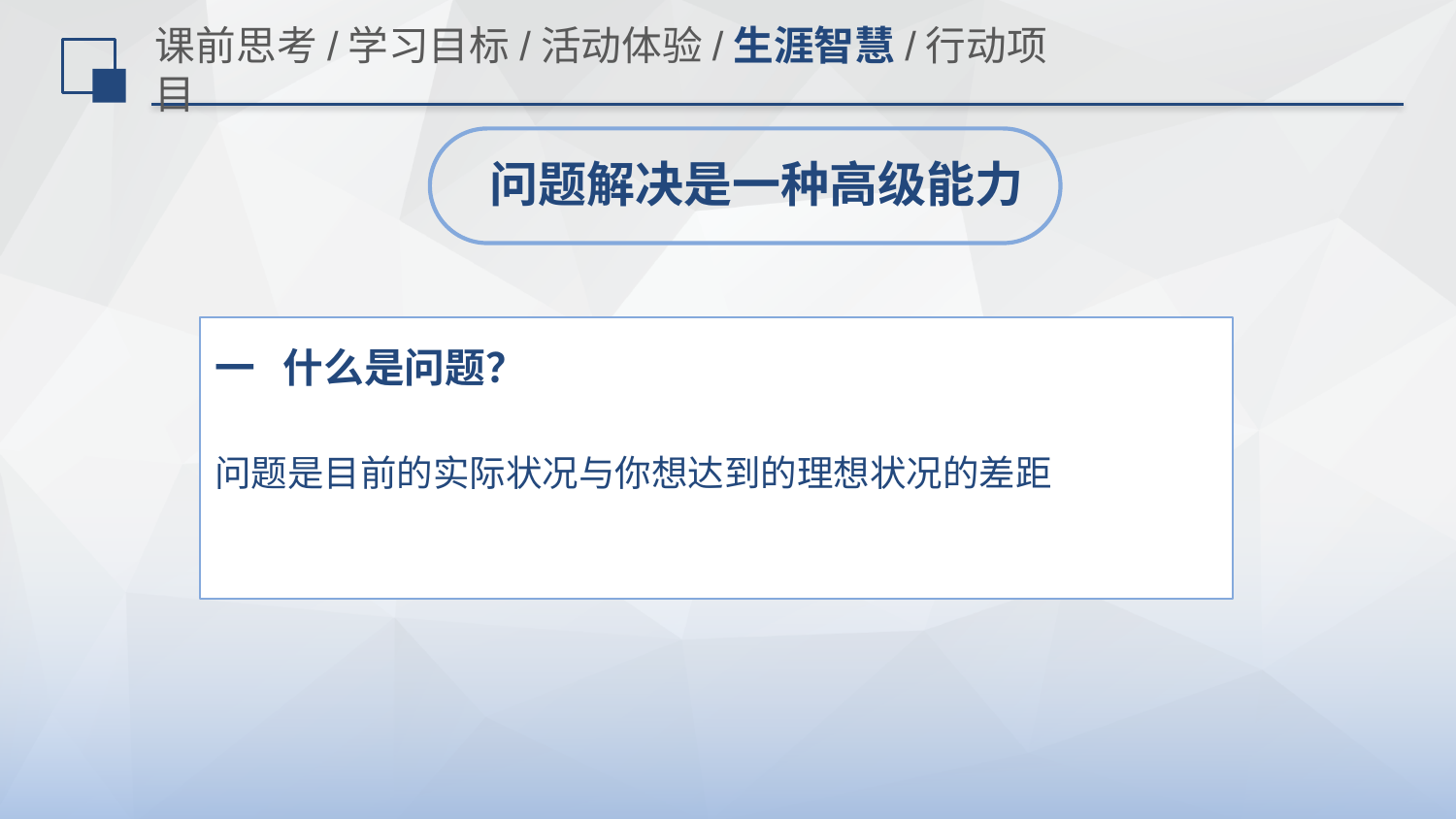

# 课前思考/学习目标/活动体验/生涯智慧/行动项目

问题解决是一种高级能力

一   什么是问题？
问题是目前的实际状况与你想达到的理想状况的差距